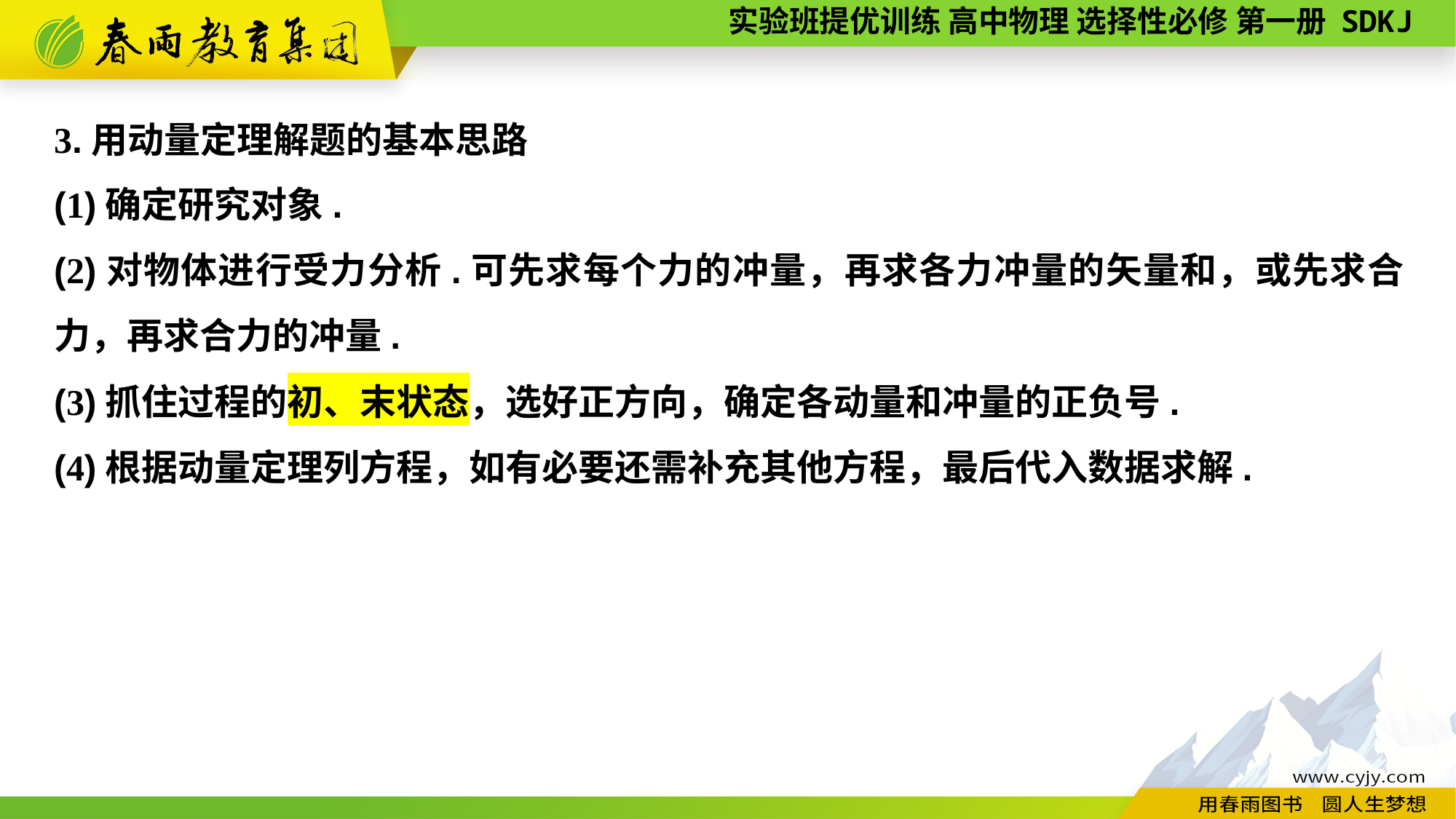

3.用动量定理解题的基本思路
(1)确定研究对象.
(2)对物体进行受力分析.可先求每个力的冲量，再求各力冲量的矢量和，或先求合力，再求合力的冲量.
(3)抓住过程的初、末状态，选好正方向，确定各动量和冲量的正负号.
(4)根据动量定理列方程，如有必要还需补充其他方程，最后代入数据求解.